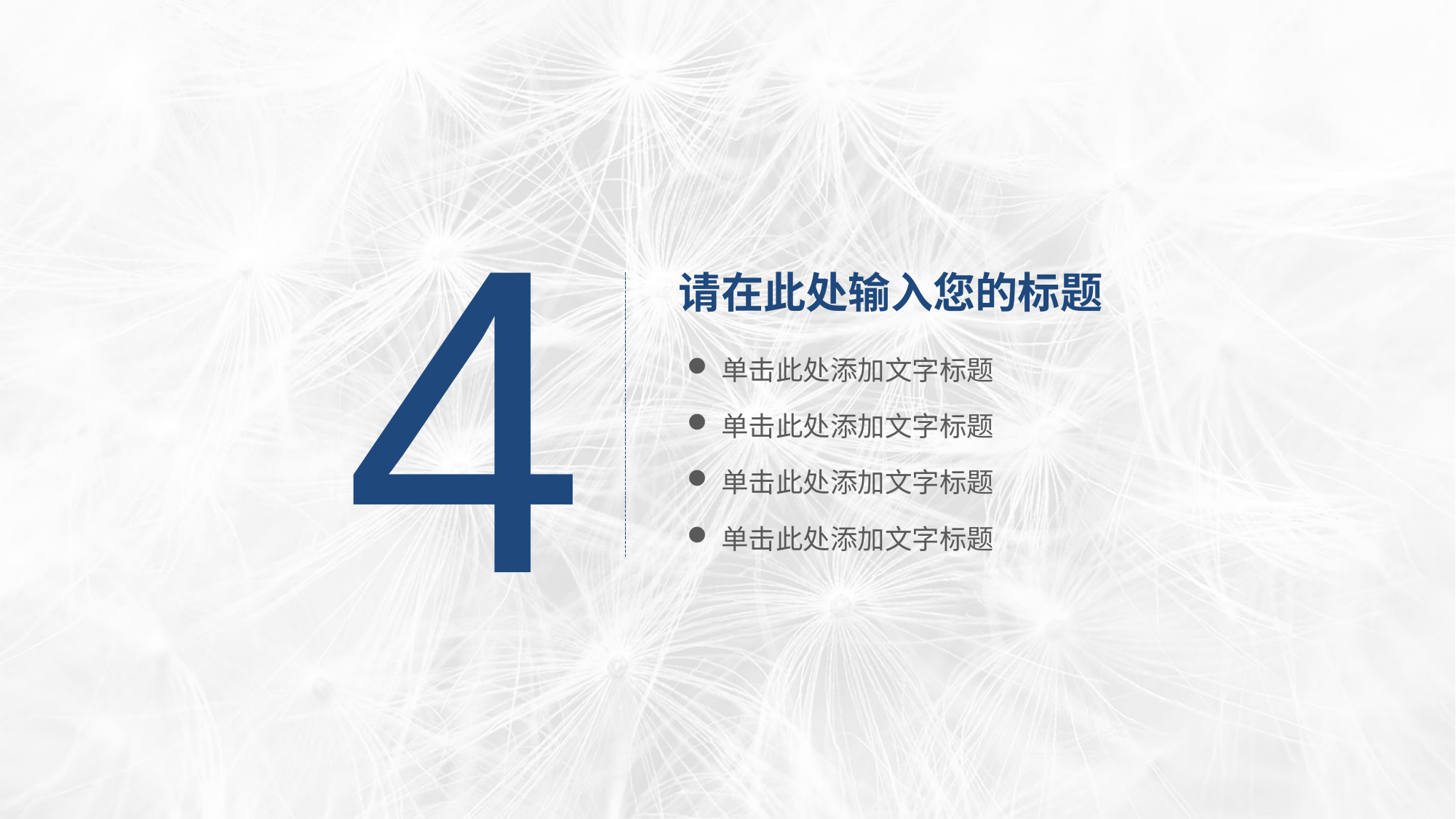

请在此处输入您的标题
4
单击此处添加文字标题
单击此处添加文字标题
单击此处添加文字标题
单击此处添加文字标题